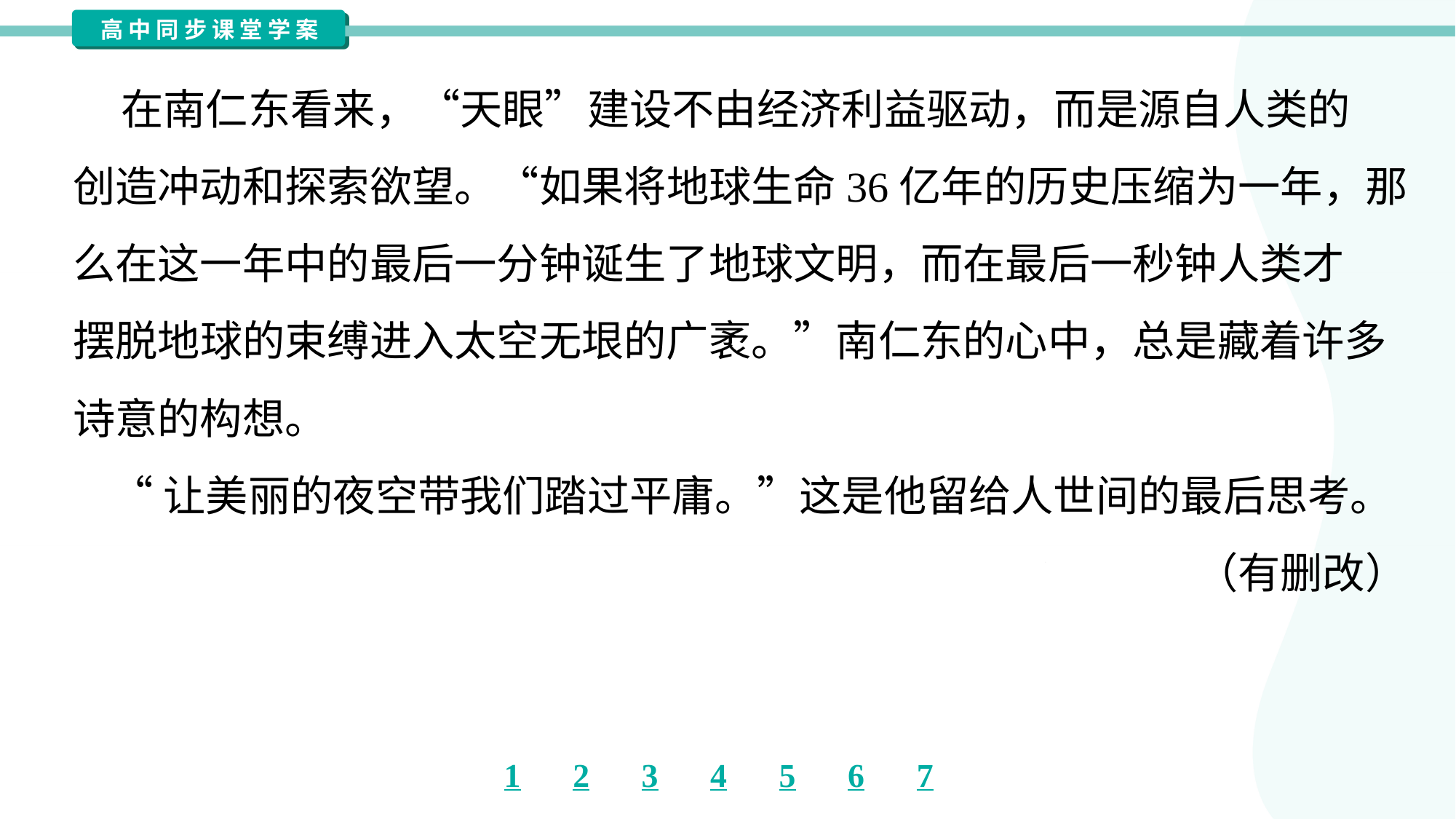

在南仁东看来，“天眼”建设不由经济利益驱动，而是源自人类的
创造冲动和探索欲望。“如果将地球生命36亿年的历史压缩为一年，那
么在这一年中的最后一分钟诞生了地球文明，而在最后一秒钟人类才
摆脱地球的束缚进入太空无垠的广袤。”南仁东的心中，总是藏着许多
诗意的构想。
    “让美丽的夜空带我们踏过平庸。”这是他留给人世间的最后思考。
（有删改）